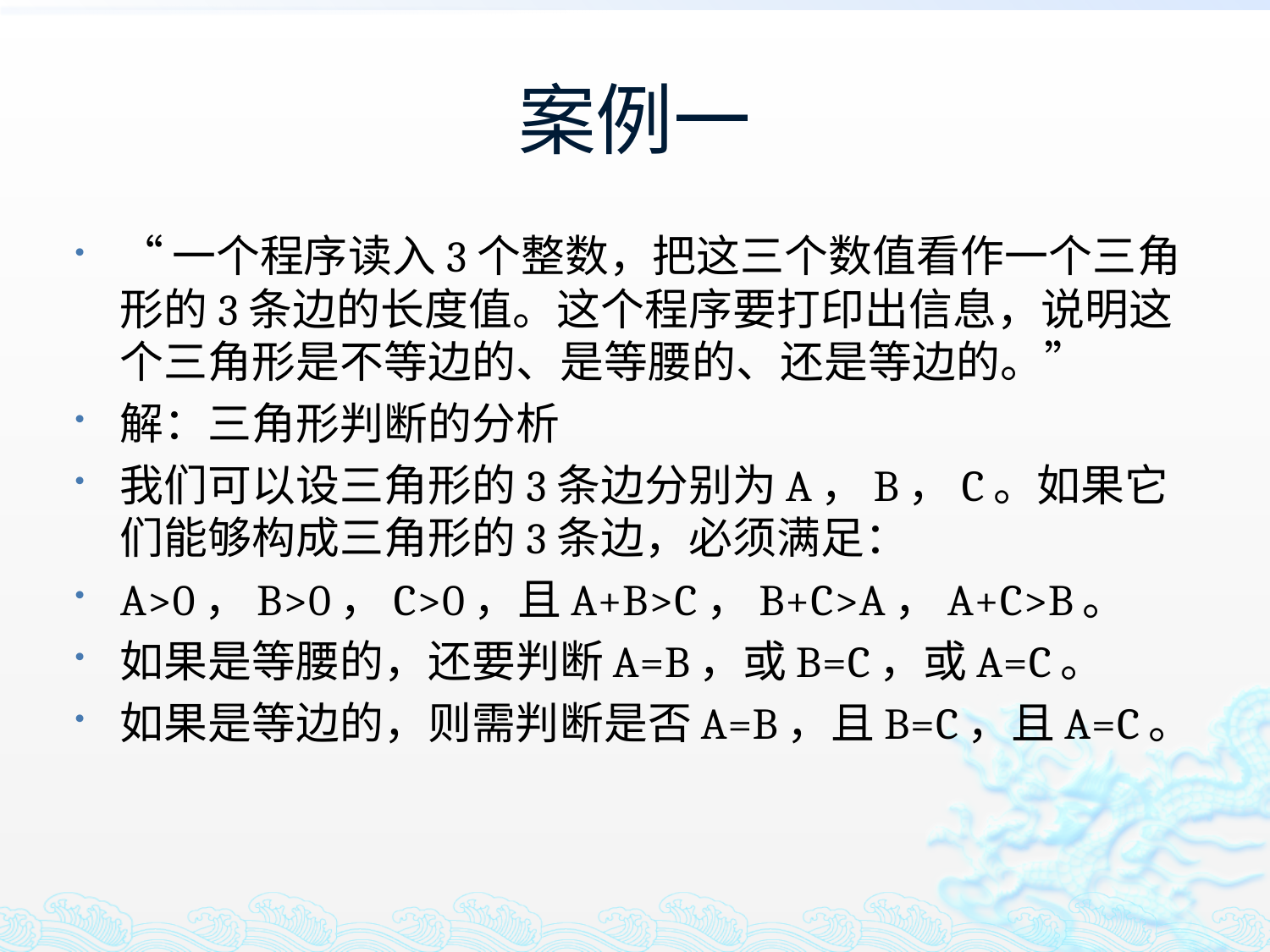

# 案例一
“一个程序读入3个整数，把这三个数值看作一个三角形的3条边的长度值。这个程序要打印出信息，说明这个三角形是不等边的、是等腰的、还是等边的。”
解：三角形判断的分析
我们可以设三角形的3条边分别为A，B，C。如果它们能够构成三角形的3条边，必须满足：
A>0，B>0，C>0，且A+B>C，B+C>A，A+C>B。
如果是等腰的，还要判断A=B，或B=C，或A=C。
如果是等边的，则需判断是否A=B，且B=C，且A=C。